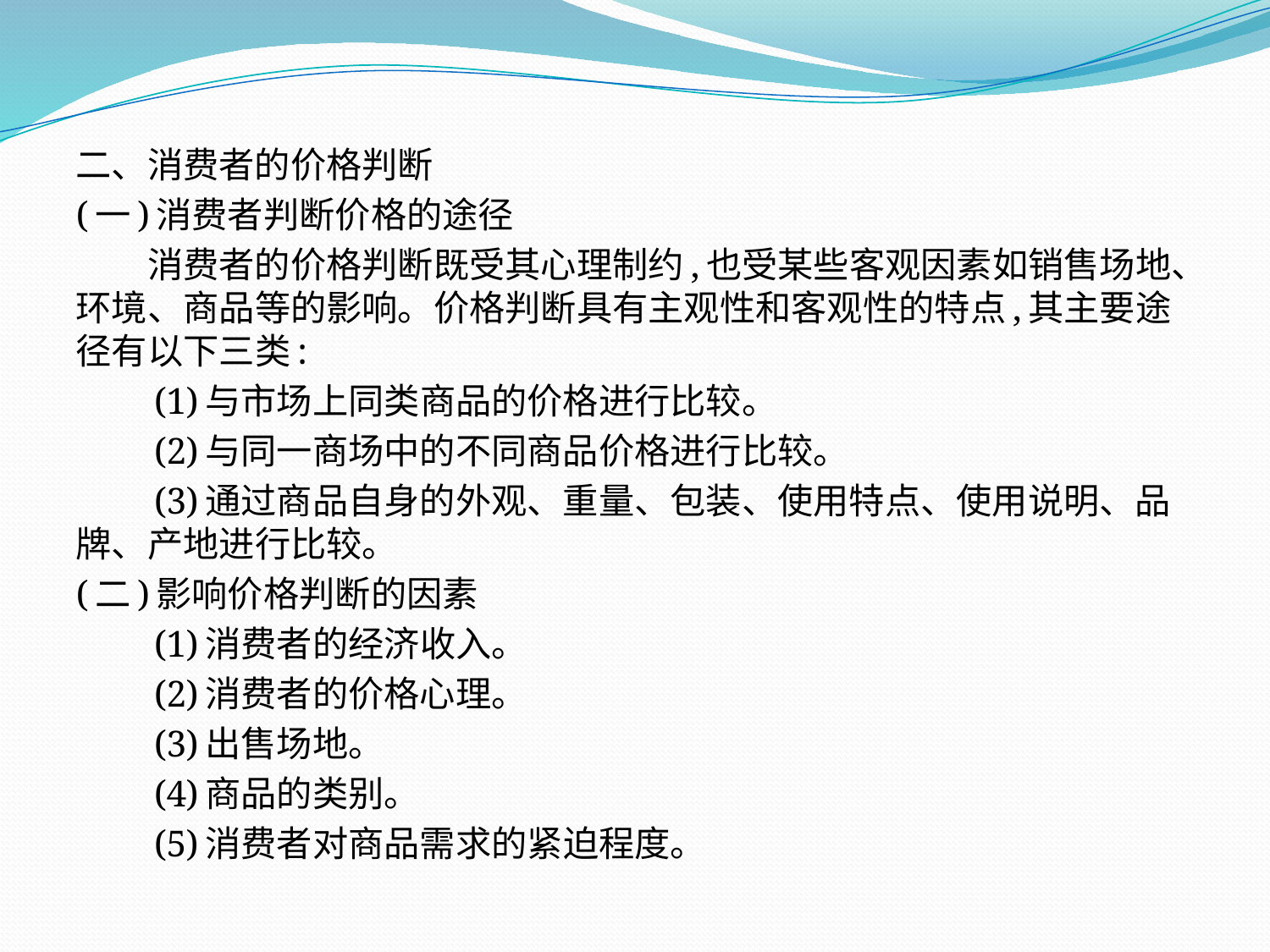

二、消费者的价格判断
(一)消费者判断价格的途径
　　消费者的价格判断既受其心理制约,也受某些客观因素如销售场地、环境、商品等的影响。价格判断具有主观性和客观性的特点,其主要途径有以下三类:
　　(1)与市场上同类商品的价格进行比较。
　　(2)与同一商场中的不同商品价格进行比较。
　　(3)通过商品自身的外观、重量、包装、使用特点、使用说明、品牌、产地进行比较。
(二)影响价格判断的因素
　　(1)消费者的经济收入。
　　(2)消费者的价格心理。
　　(3)出售场地。
　　(4)商品的类别。
　　(5)消费者对商品需求的紧迫程度。